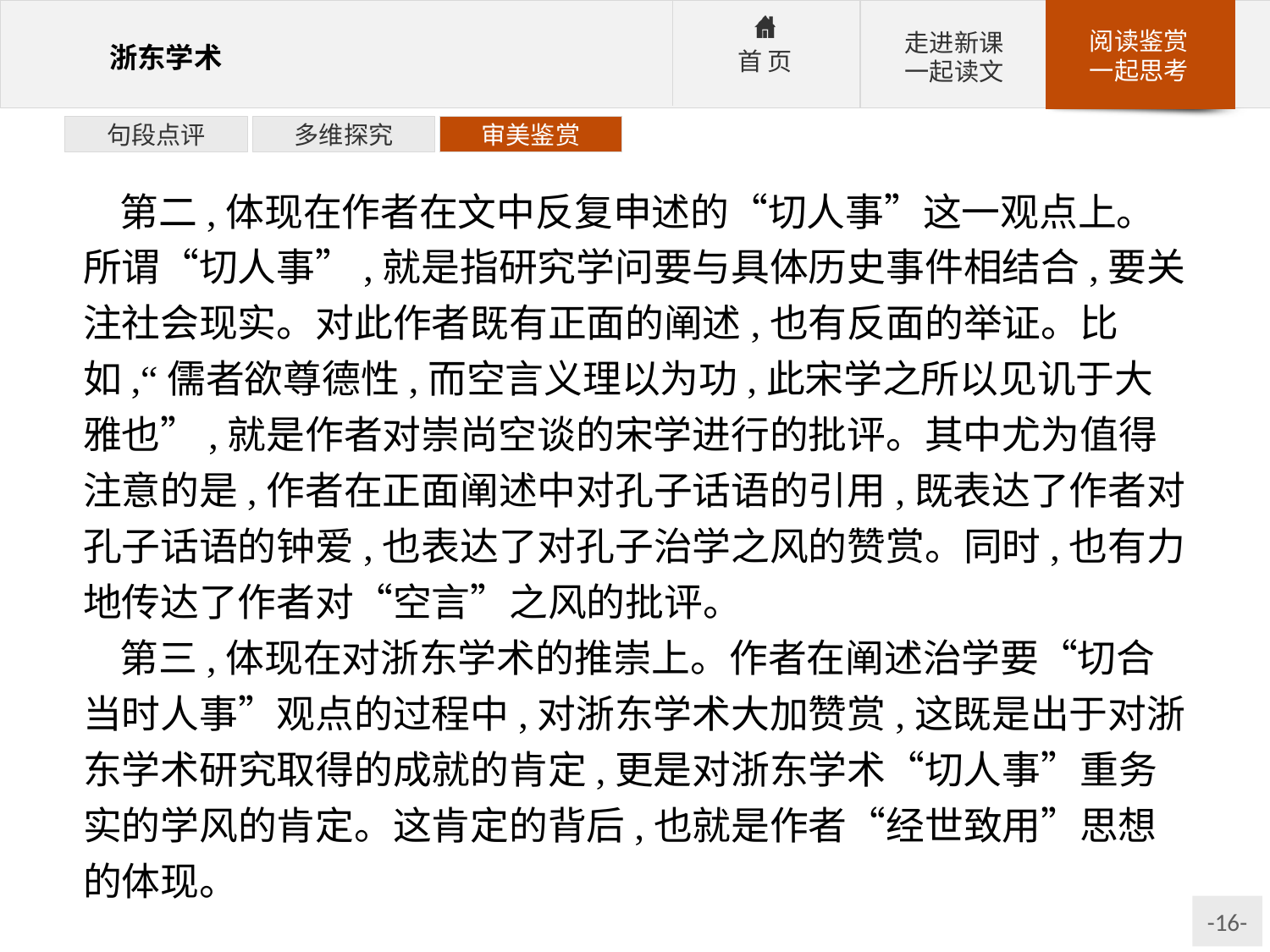

句段点评
多维探究
审美鉴赏
第二,体现在作者在文中反复申述的“切人事”这一观点上。所谓“切人事”,就是指研究学问要与具体历史事件相结合,要关注社会现实。对此作者既有正面的阐述,也有反面的举证。比如,“儒者欲尊德性,而空言义理以为功,此宋学之所以见讥于大雅也”,就是作者对崇尚空谈的宋学进行的批评。其中尤为值得注意的是,作者在正面阐述中对孔子话语的引用,既表达了作者对孔子话语的钟爱,也表达了对孔子治学之风的赞赏。同时,也有力地传达了作者对“空言”之风的批评。
第三,体现在对浙东学术的推崇上。作者在阐述治学要“切合当时人事”观点的过程中,对浙东学术大加赞赏,这既是出于对浙东学术研究取得的成就的肯定,更是对浙东学术“切人事”重务实的学风的肯定。这肯定的背后,也就是作者“经世致用”思想的体现。